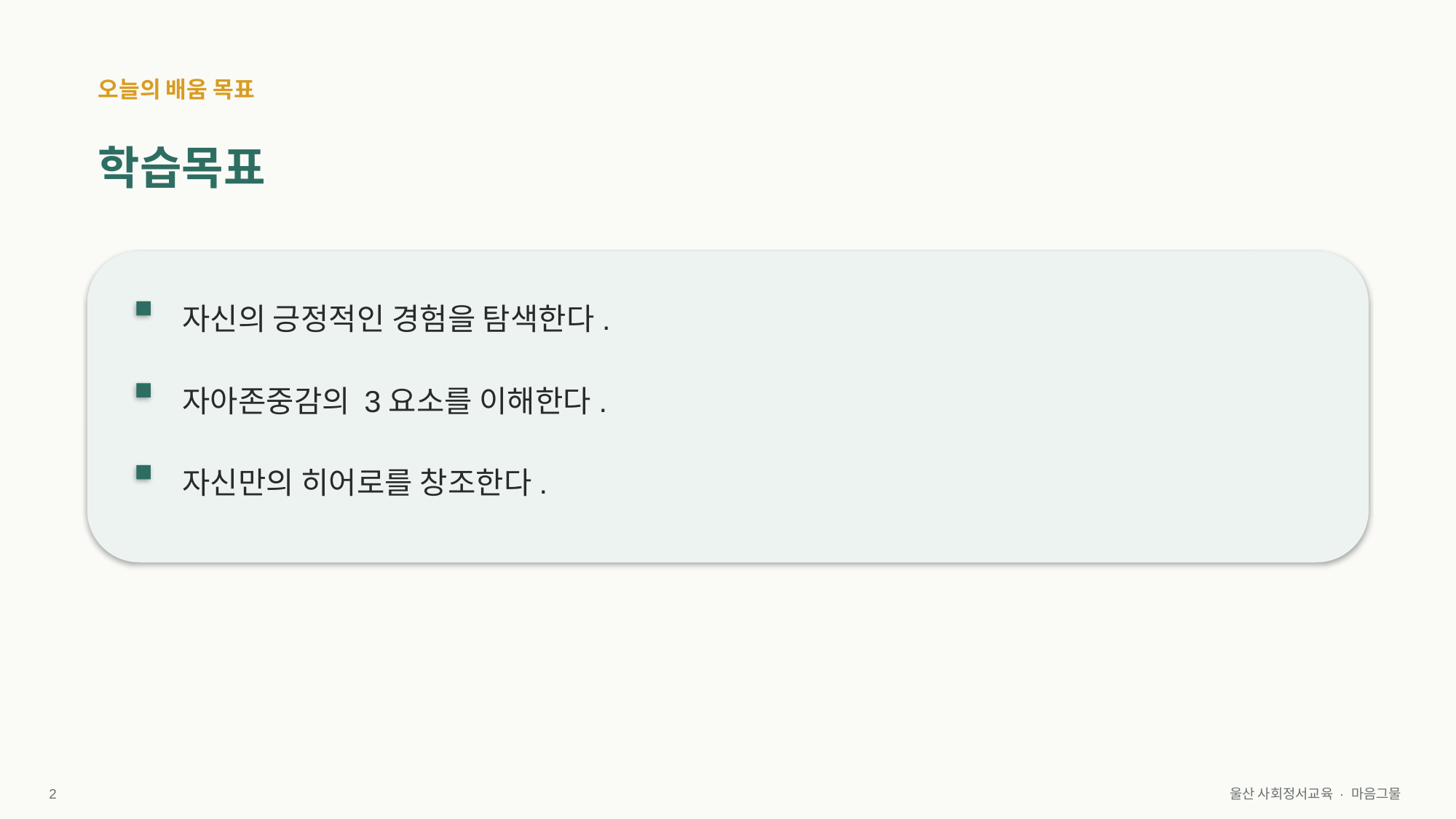

오늘의 배움 목표
학습목표

자신의 긍정적인 경험을 탐색한다.

자아존중감의 3요소를 이해한다.

자신만의 히어로를 창조한다.

2
울산 사회정서교육 · 마음그물